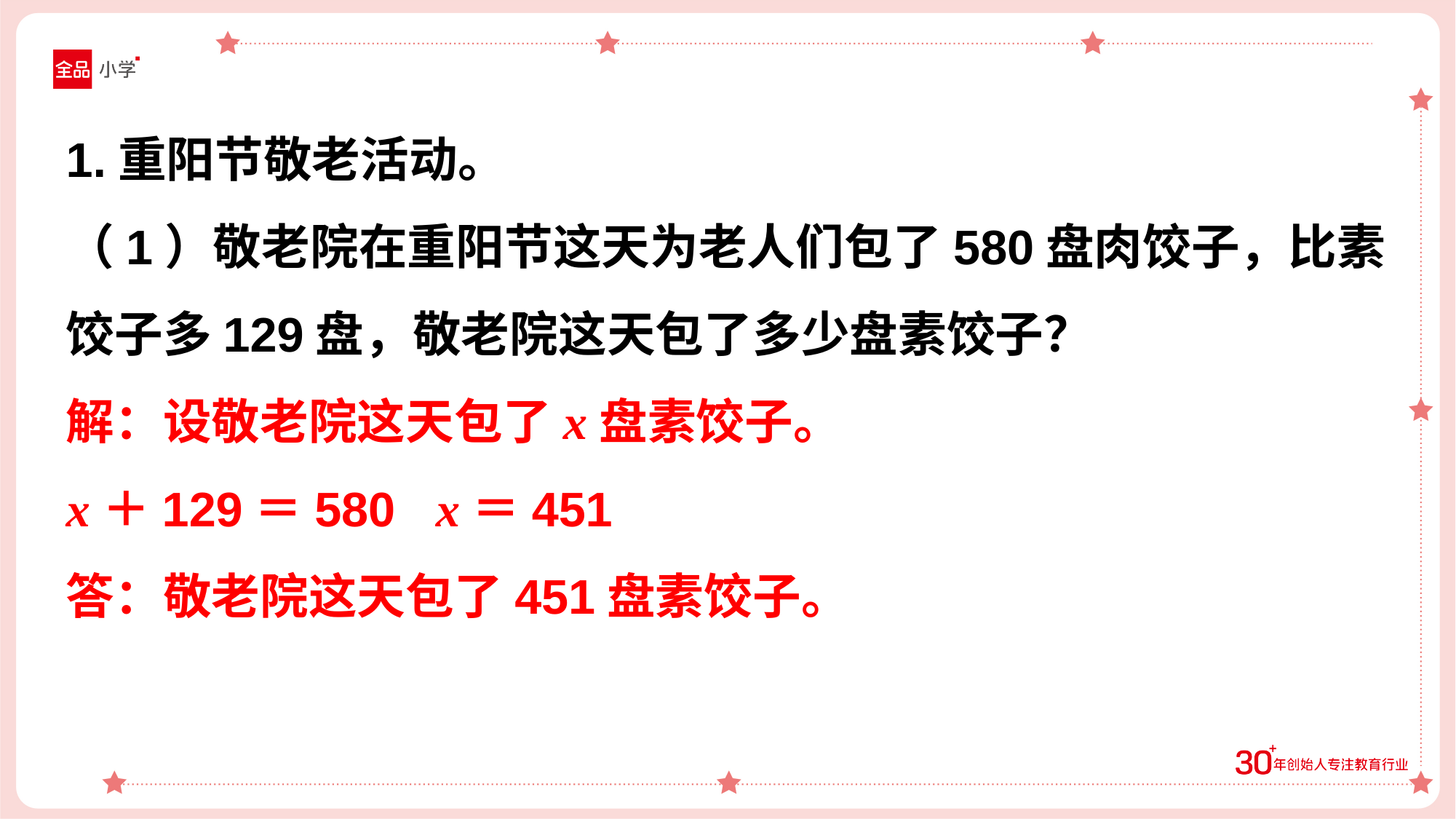

1.重阳节敬老活动。
（1）敬老院在重阳节这天为老人们包了580盘肉饺子，比素
饺子多129盘，敬老院这天包了多少盘素饺子？
解：设敬老院这天包了x盘素饺子。
x＋129＝580   x＝451
答：敬老院这天包了451盘素饺子。